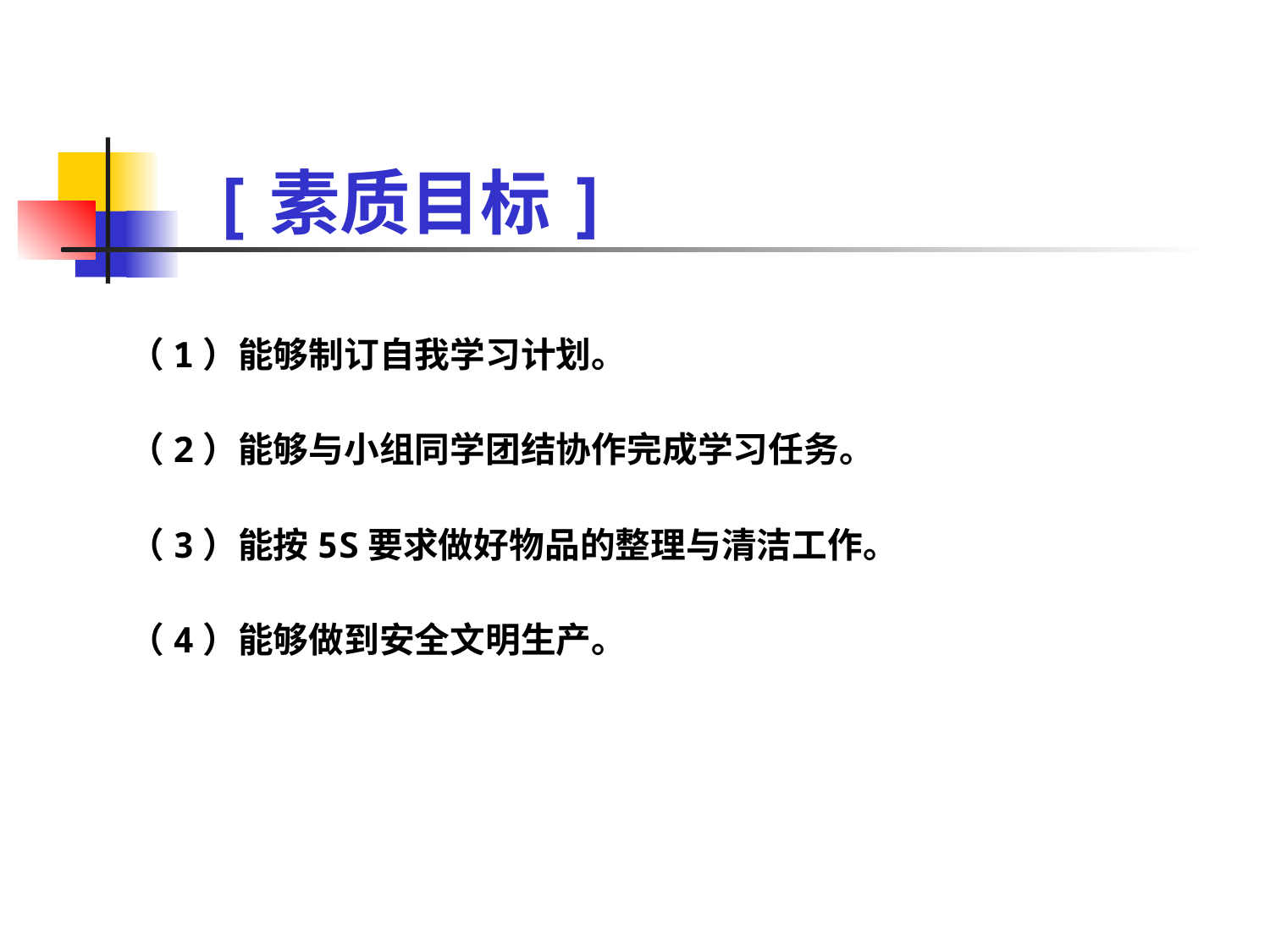

# [素质目标]
（1）能够制订自我学习计划。
（2）能够与小组同学团结协作完成学习任务。
（3）能按5S要求做好物品的整理与清洁工作。
（4）能够做到安全文明生产。